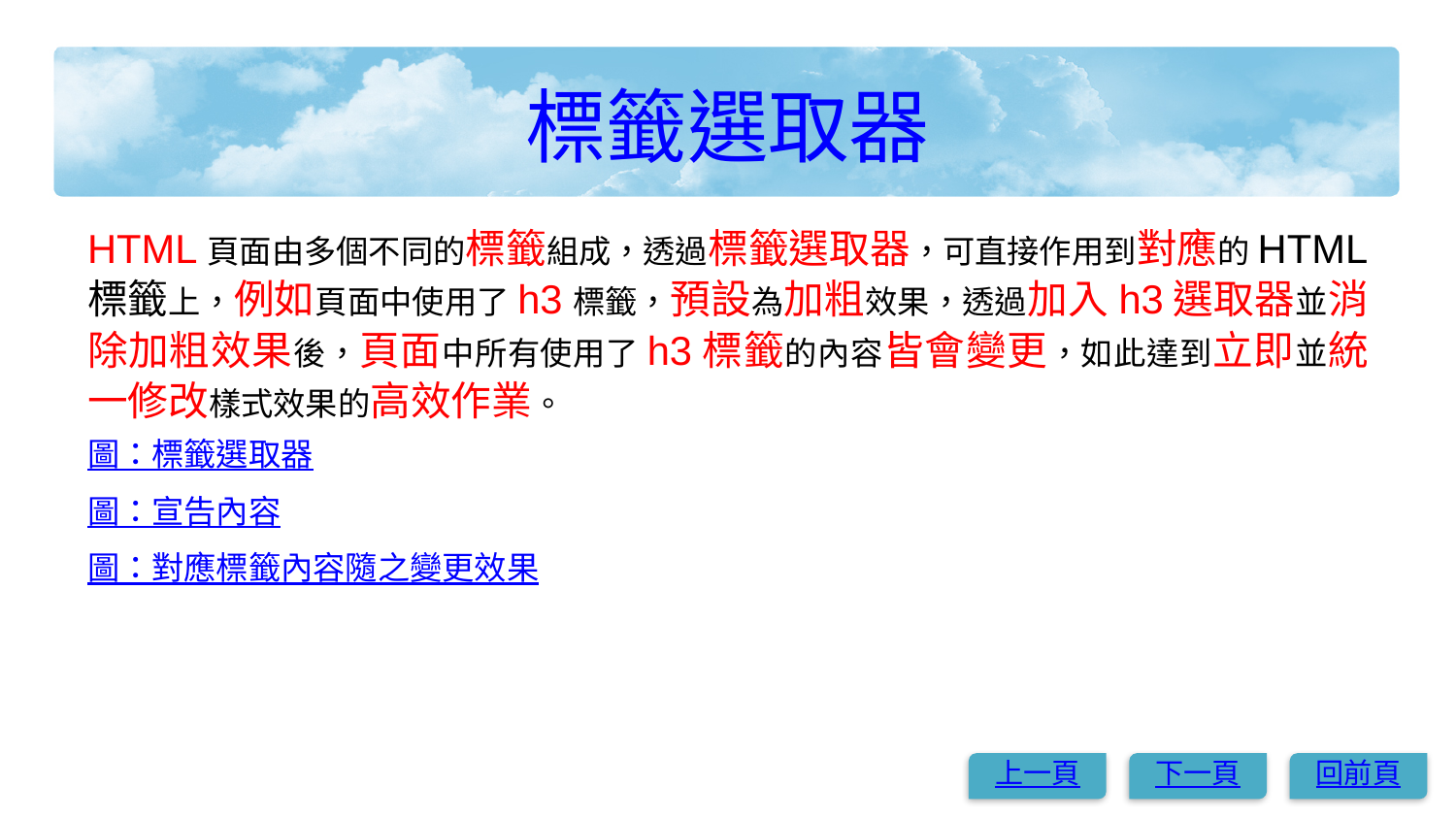

# 標籤選取器
HTML頁面由多個不同的標籤組成，透過標籤選取器，可直接作用到對應的HTML標籤上，例如頁面中使用了h3標籤，預設為加粗效果，透過加入h3選取器並消除加粗效果後，頁面中所有使用了h3標籤的內容皆會變更，如此達到立即並統一修改樣式效果的高效作業。
圖：標籤選取器
圖：宣告內容
圖：對應標籤內容隨之變更效果
上一頁
下一頁
回前頁